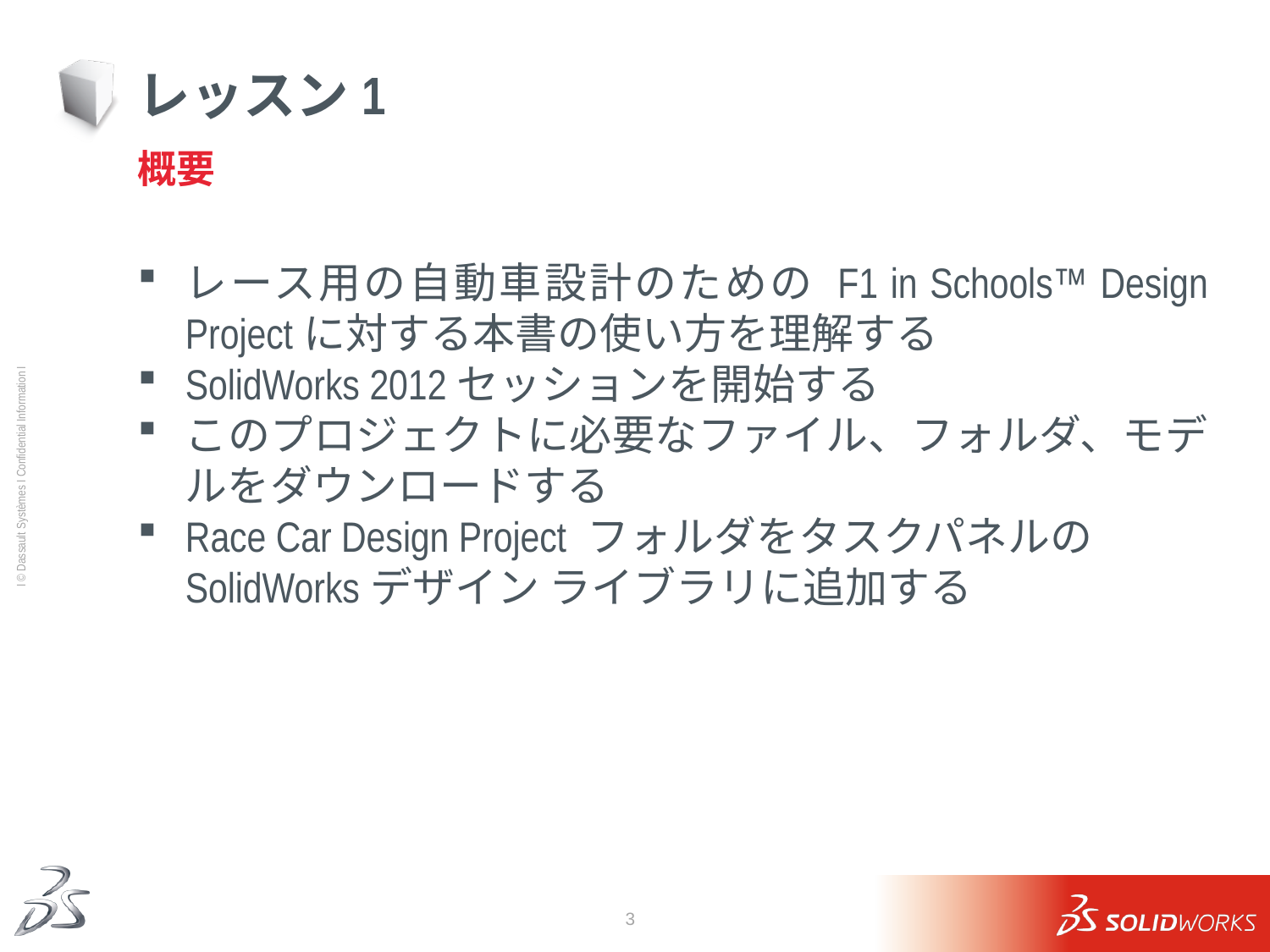

# レッスン1
概要
レース用の自動車設計のための F1 in Schools™ Design Projectに対する本書の使い方を理解する
SolidWorks 2012セッションを開始する
このプロジェクトに必要なファイル、フォルダ、モデルをダウンロードする
Race Car Design Project フォルダをタスクパネルのSolidWorksデザイン ライブラリに追加する